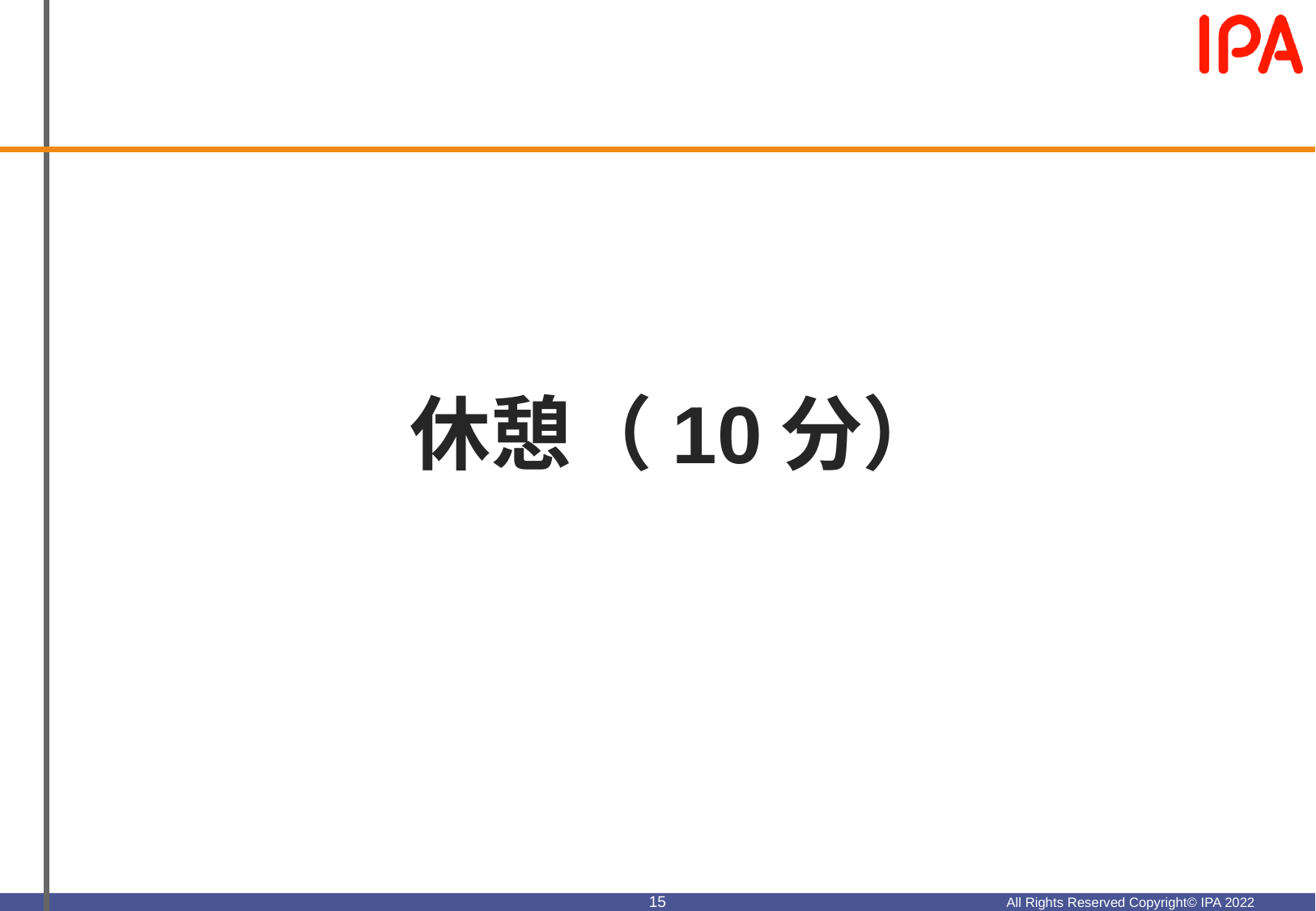

# 休憩（10分）
15
All Rights Reserved Copyright© IPA 2022